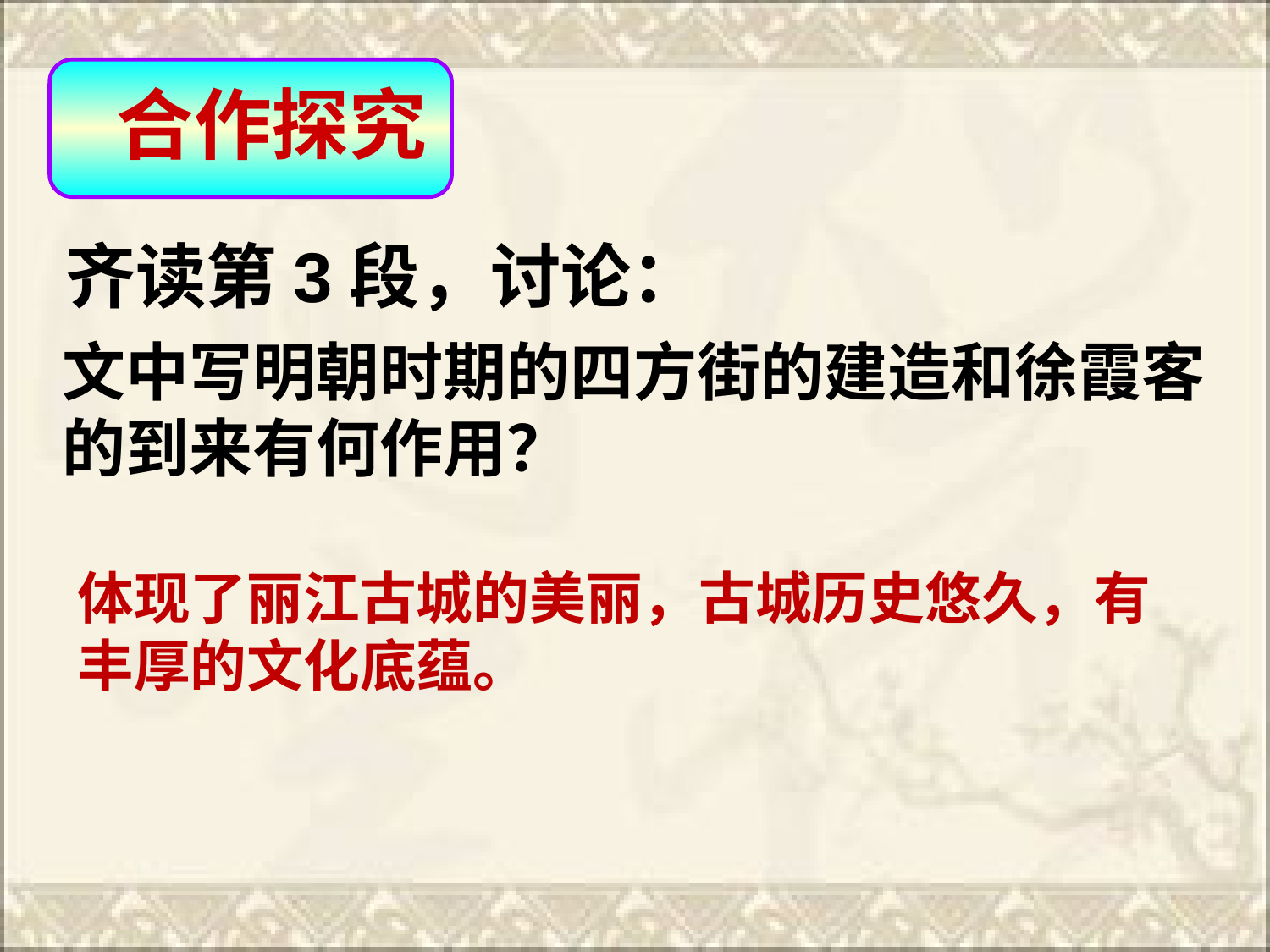

合作探究
齐读第3段，讨论：
文中写明朝时期的四方街的建造和徐霞客的到来有何作用？
体现了丽江古城的美丽，古城历史悠久，有丰厚的文化底蕴。